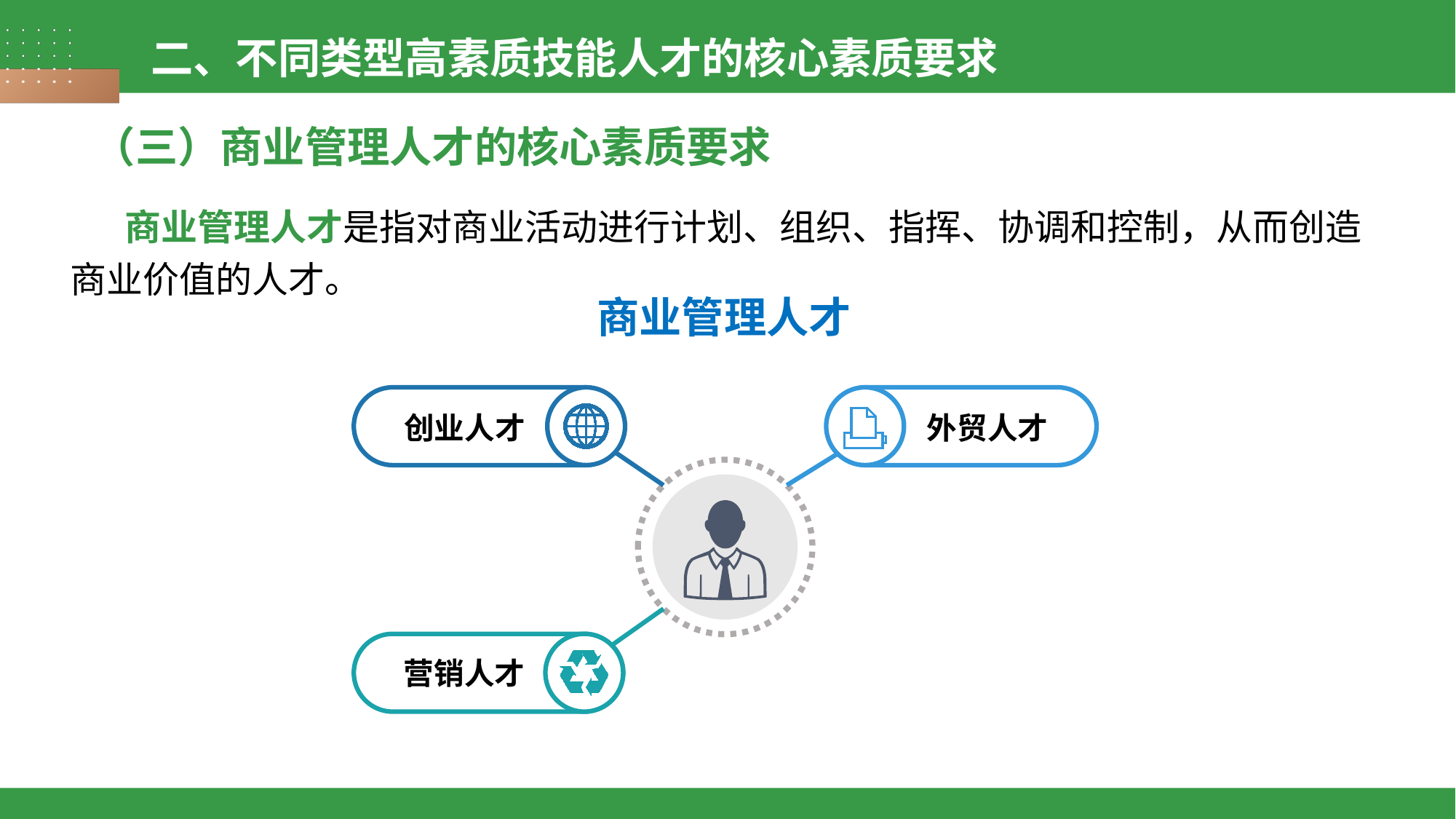

二、不同类型高素质技能人才的核心素质要求
（三）商业管理人才的核心素质要求
商业管理人才是指对商业活动进行计划、组织、指挥、协调和控制，从而创造商业价值的人才。
商业管理人才

创业人才
外贸人才

营销人才